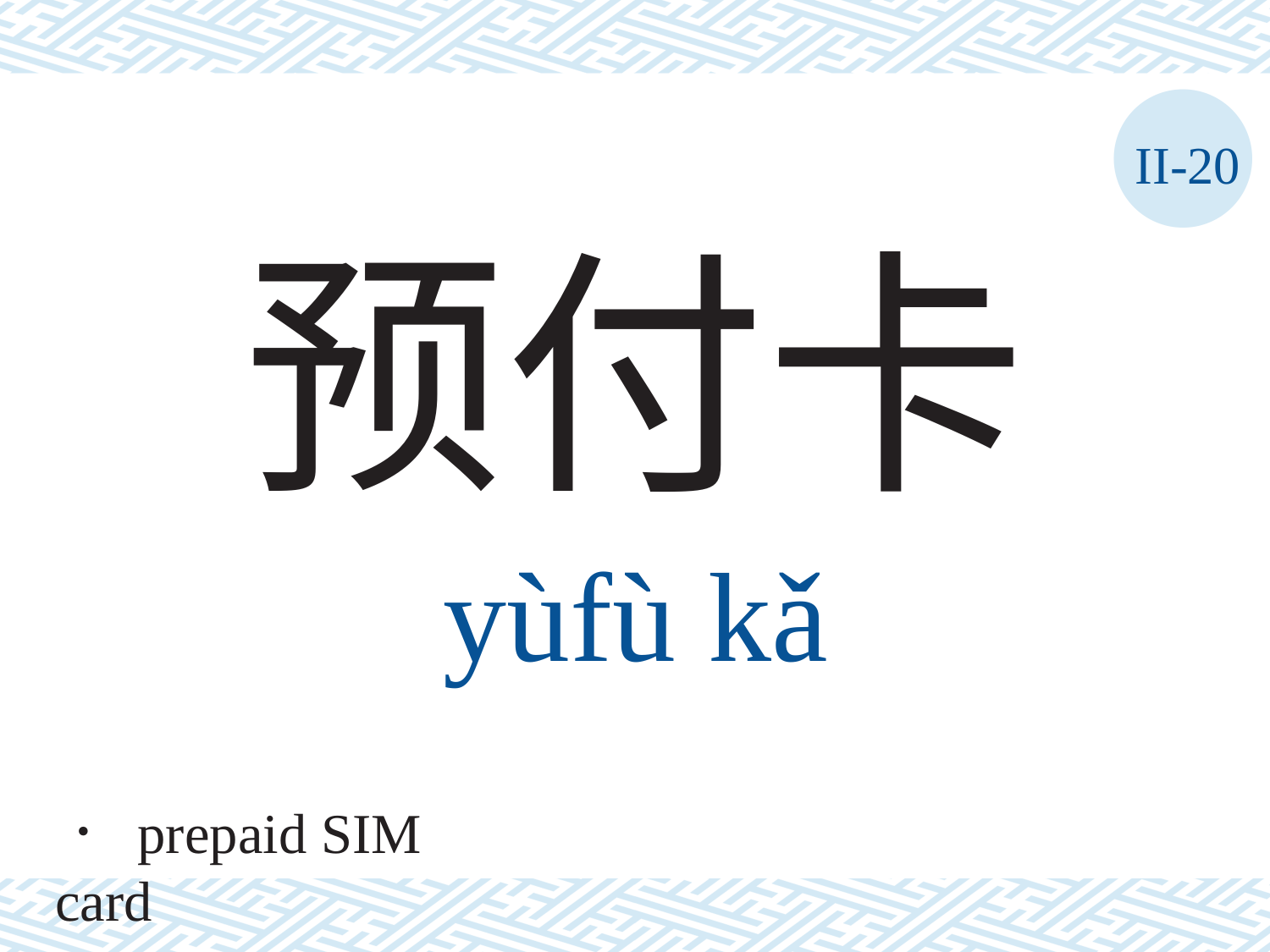

II-20
预付卡
yùfù	kǎ
． prepaid SIM card